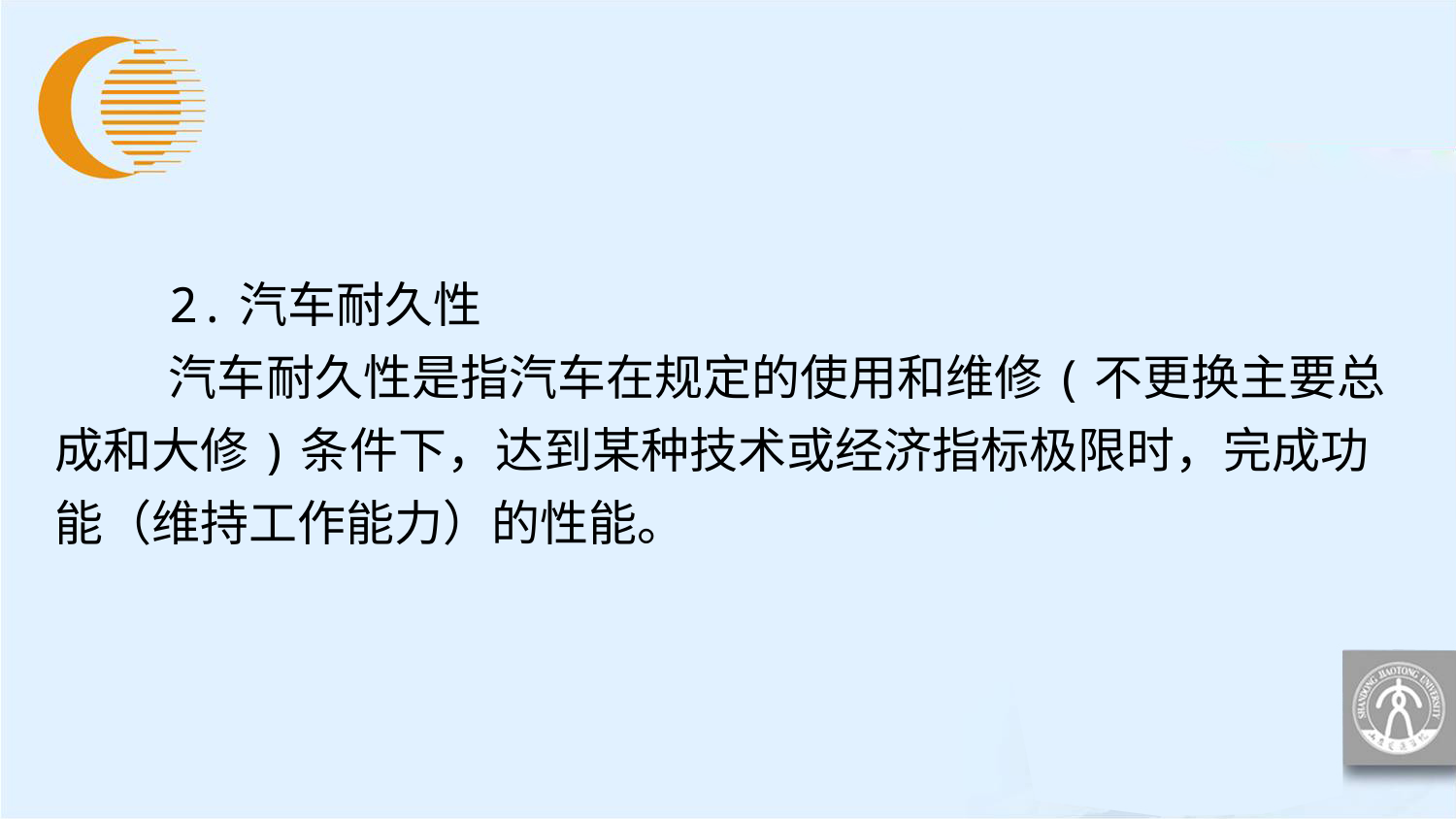

2.汽车耐久性
汽车耐久性是指汽车在规定的使用和维修(不更换主要总成和大修)条件下，达到某种技术或经济指标极限时，完成功能（维持工作能力）的性能。